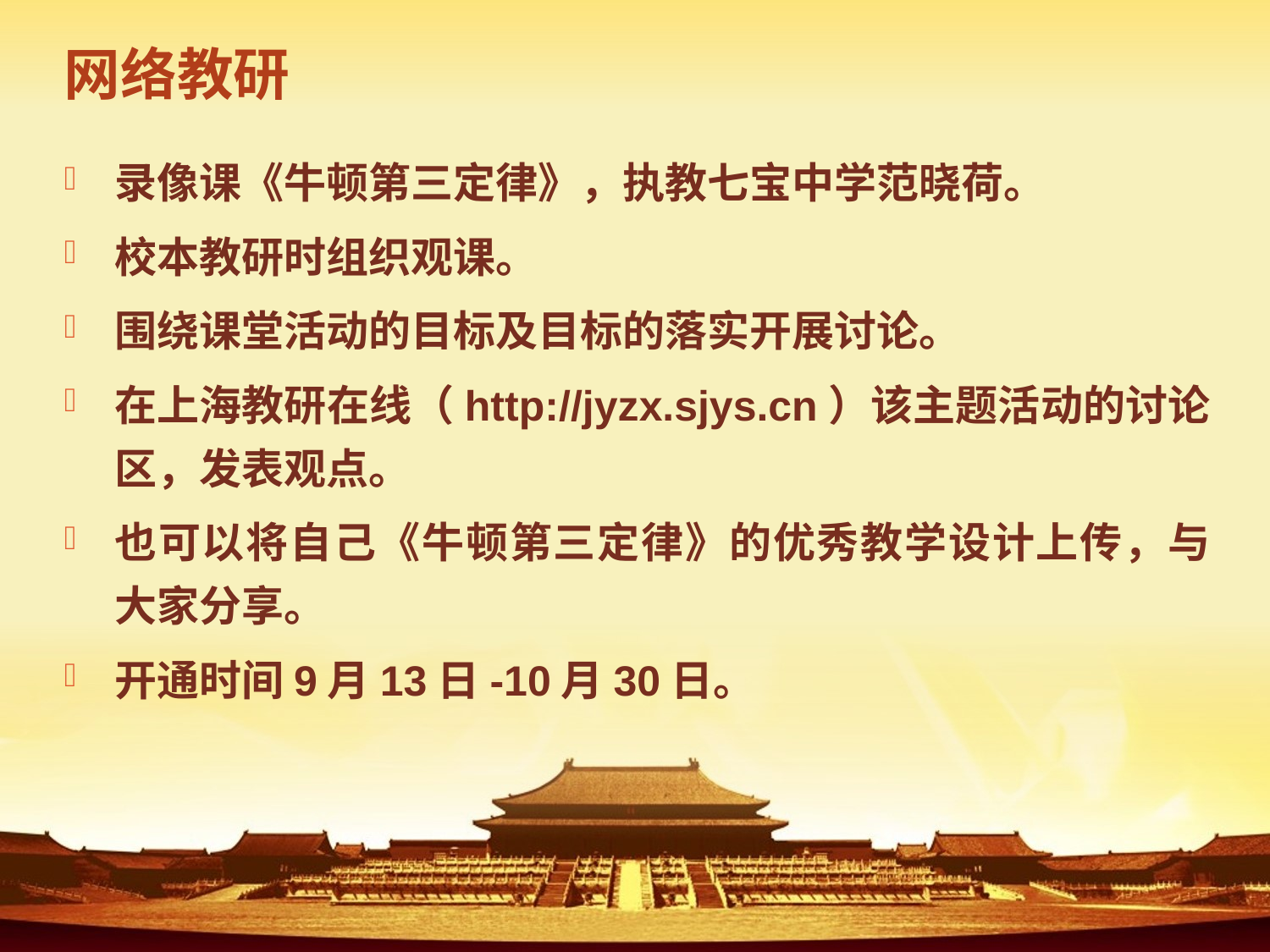

# 网络教研
录像课《牛顿第三定律》，执教七宝中学范晓荷。
校本教研时组织观课。
围绕课堂活动的目标及目标的落实开展讨论。
在上海教研在线（http://jyzx.sjys.cn）该主题活动的讨论区，发表观点。
也可以将自己《牛顿第三定律》的优秀教学设计上传，与大家分享。
开通时间9月13日-10月30日。